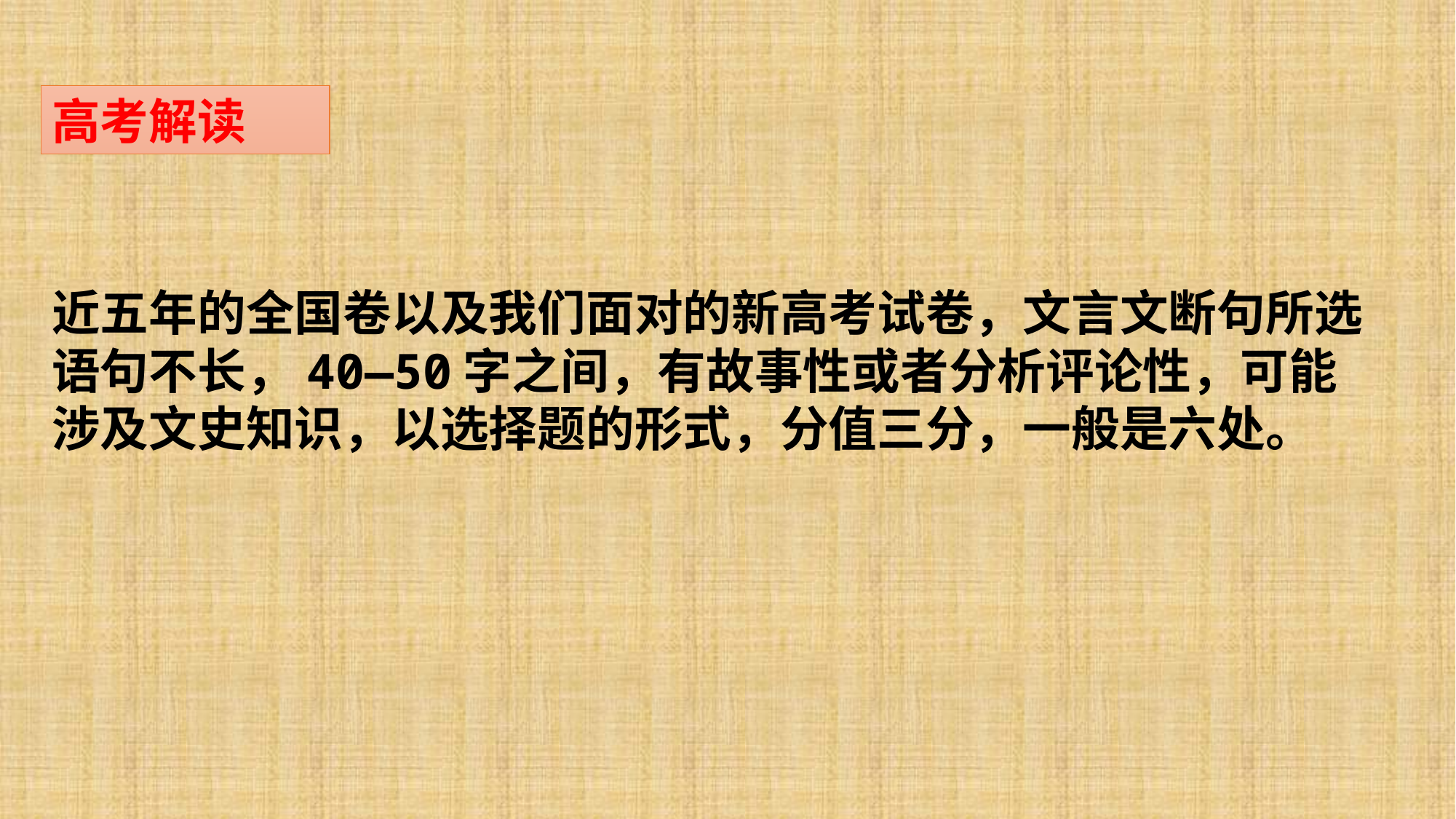

高考解读

近五年的全国卷以及我们面对的新高考试卷，文言文断句所选语句不长，40—50字之间，有故事性或者分析评论性，可能涉及文史知识，以选择题的形式，分值三分，一般是六处。